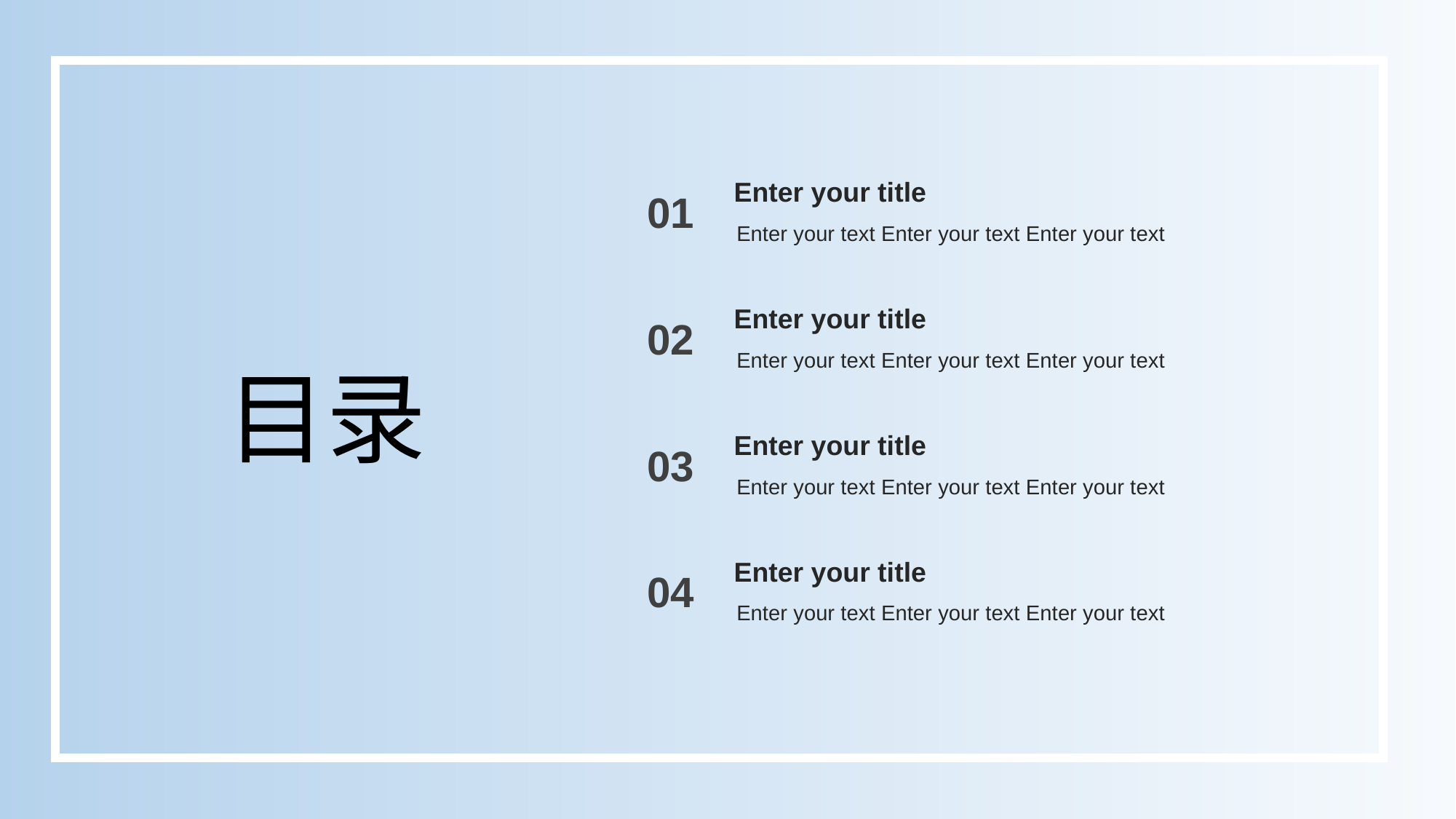

Enter your title
01
Enter your text Enter your text Enter your text
Enter your title
02
Enter your text Enter your text Enter your text
目录
Enter your title
03
Enter your text Enter your text Enter your text
Enter your title
04
Enter your text Enter your text Enter your text